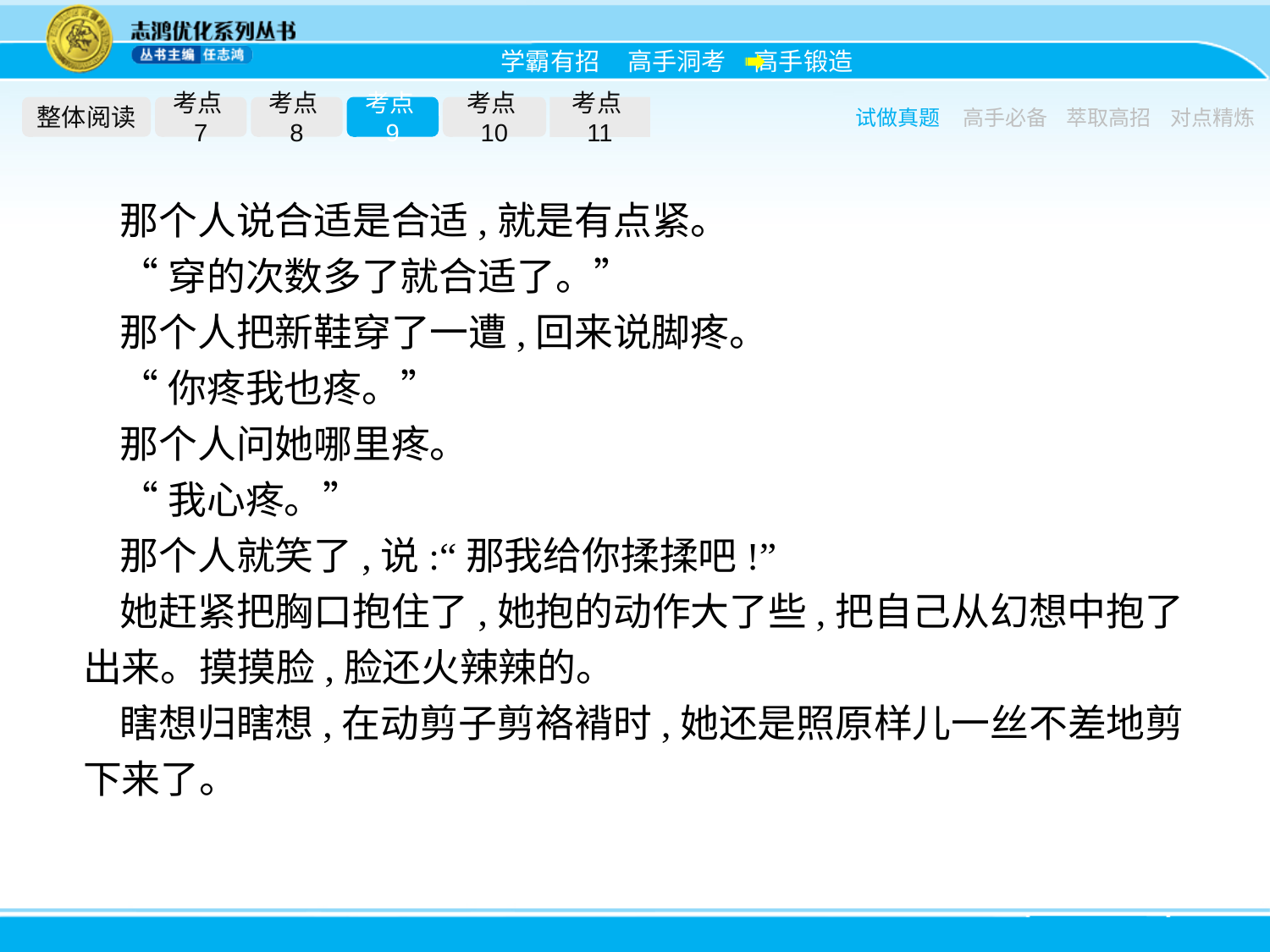

整体阅读
考点7
考点8
考点9
考点10
考点11
试做真题
高手必备
萃取高招
对点精炼
那个人说合适是合适,就是有点紧。
“穿的次数多了就合适了。”
那个人把新鞋穿了一遭,回来说脚疼。
“你疼我也疼。”
那个人问她哪里疼。
“我心疼。”
那个人就笑了,说:“那我给你揉揉吧!”
她赶紧把胸口抱住了,她抱的动作大了些,把自己从幻想中抱了出来。摸摸脸,脸还火辣辣的。
瞎想归瞎想,在动剪子剪袼褙时,她还是照原样儿一丝不差地剪下来了。